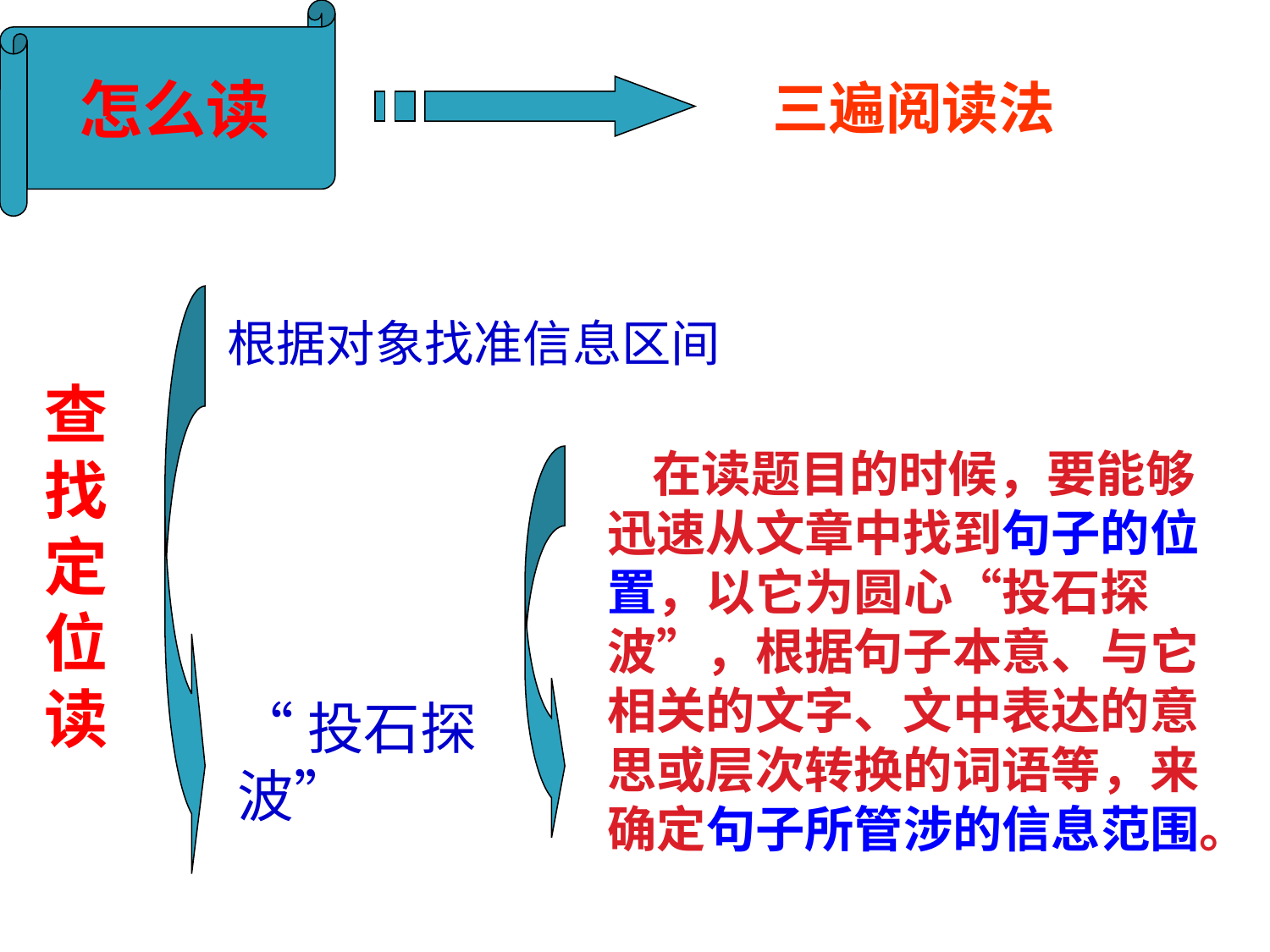

怎么读
# 三遍阅读法

根据对象找准信息区间
查找定位读

   在读题目的时候，要能够迅速从文章中找到句子的位置，以它为圆心“投石探波”，根据句子本意、与它相关的文字、文中表达的意思或层次转换的词语等，来确定句子所管涉的信息范围。

“投石探波”